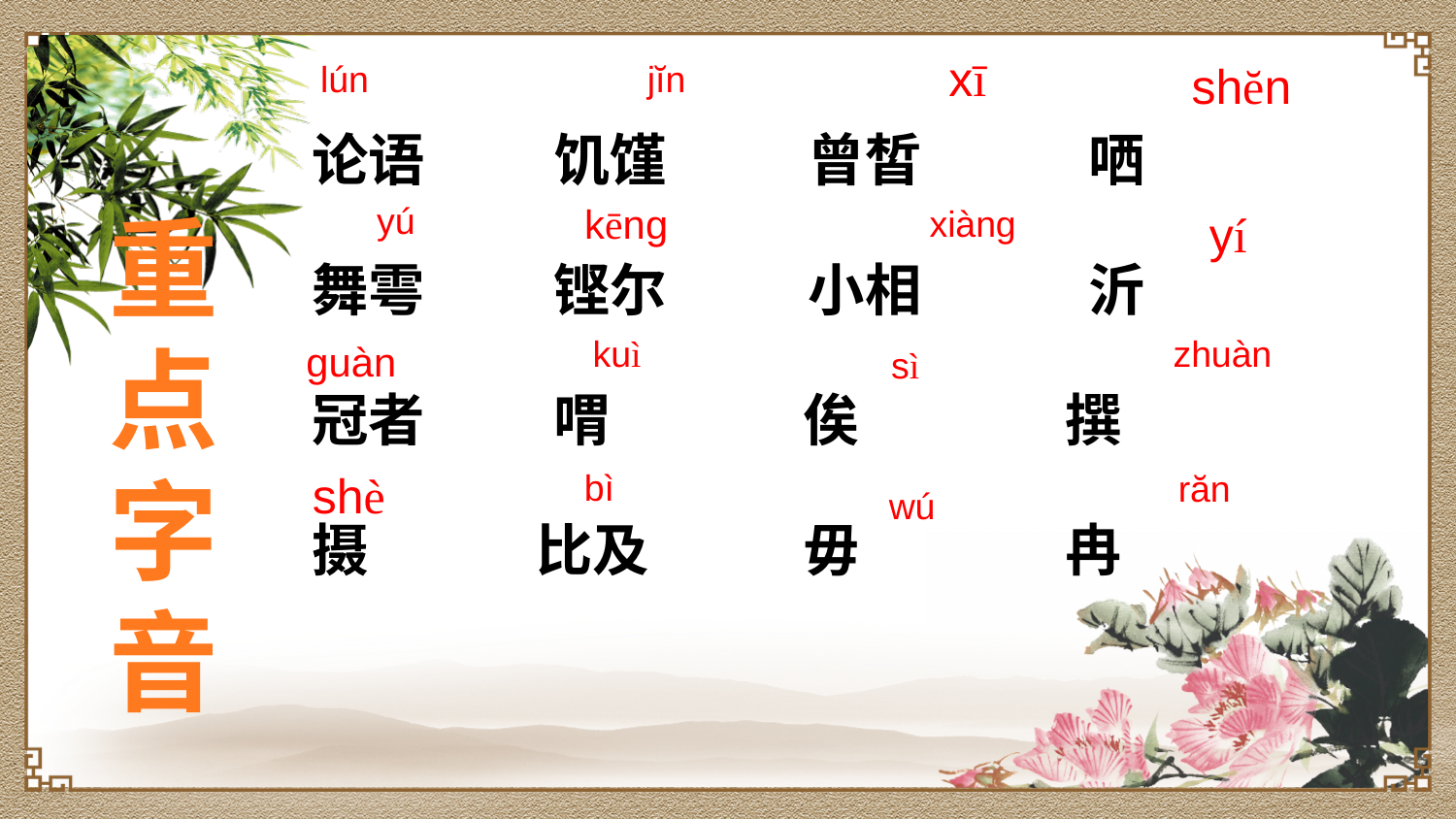

xī
lún
jĭn
shĕn
论语          饥馑           曾皙             哂
舞雩          铿尔           小相             沂
冠者          喟               俟                撰
摄             比及            毋                冉
yú
kēng
重点字音
xiàng
yí
kuì
zhuàn
guàn
sì
shè
bì
răn
wú